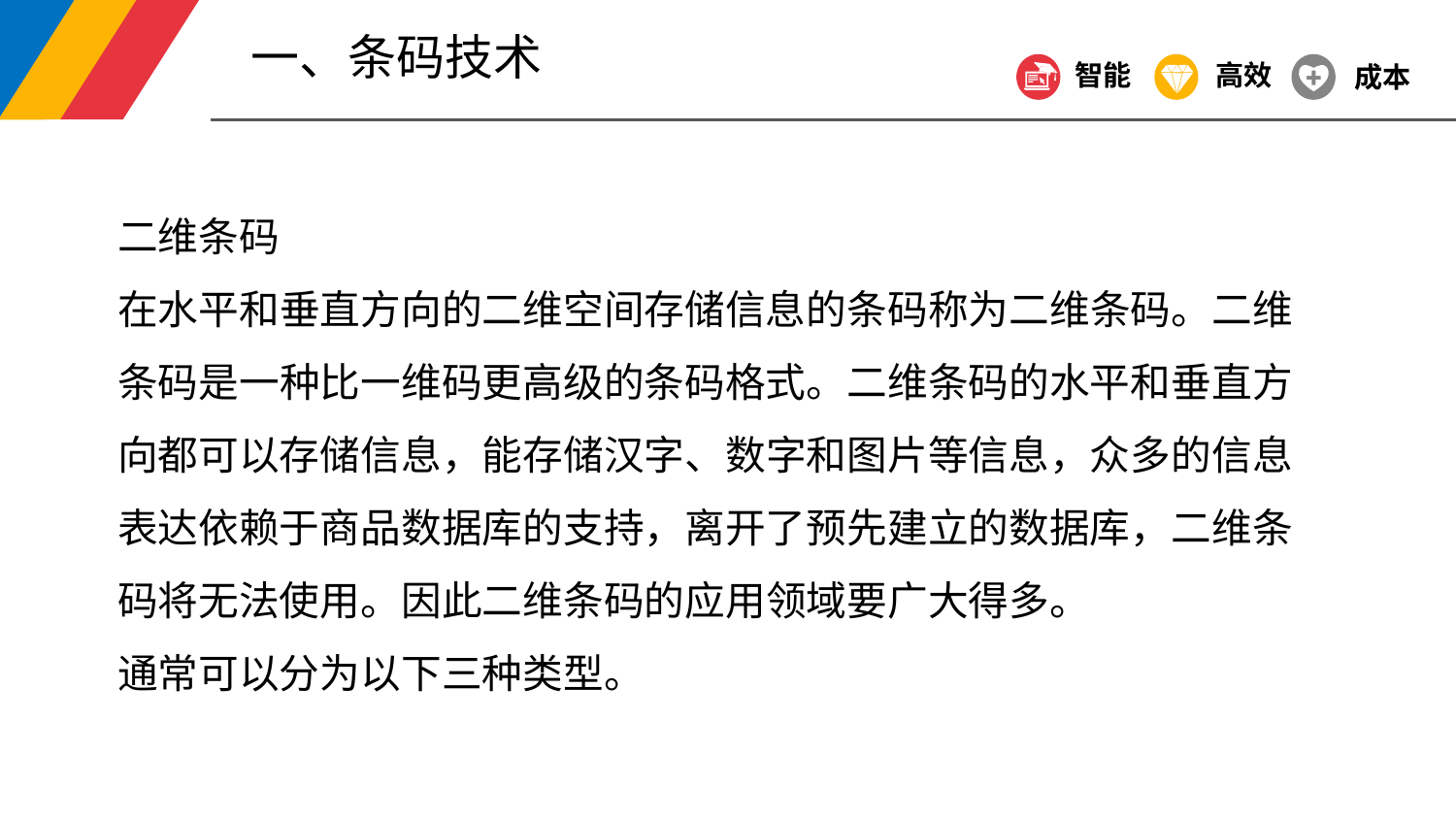

一、条码技术
智能
高效
成本
二维条码
在水平和垂直方向的二维空间存储信息的条码称为二维条码。二维条码是一种比一维码更高级的条码格式。二维条码的水平和垂直方向都可以存储信息，能存储汉字、数字和图片等信息，众多的信息表达依赖于商品数据库的支持，离开了预先建立的数据库，二维条码将无法使用。因此二维条码的应用领域要广大得多。
通常可以分为以下三种类型。